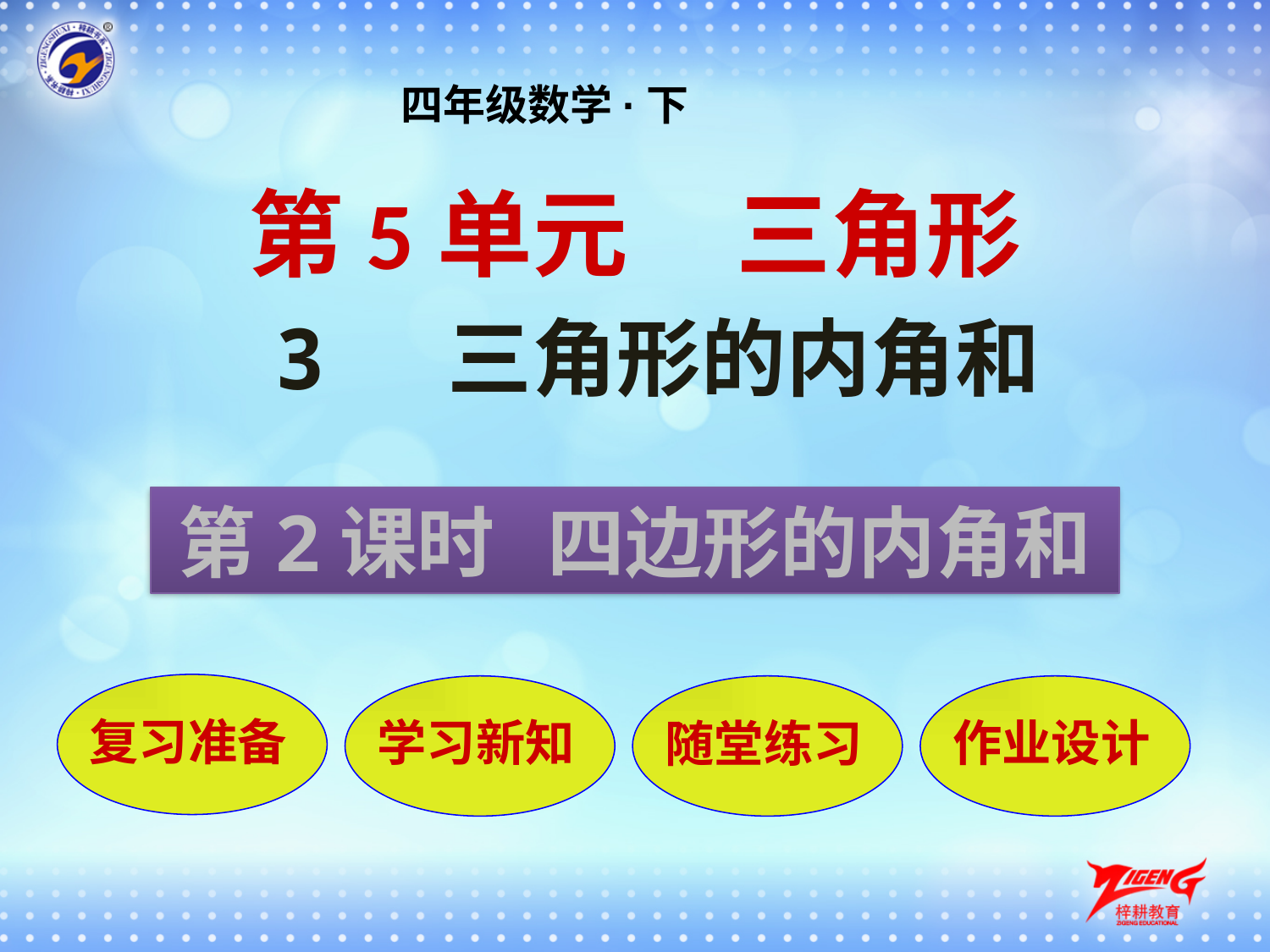

四年级数学·下
第5单元     三角形
3  三角形的内角和
第2课时   四边形的内角和

复习准备

学习新知

随堂练习

作业设计